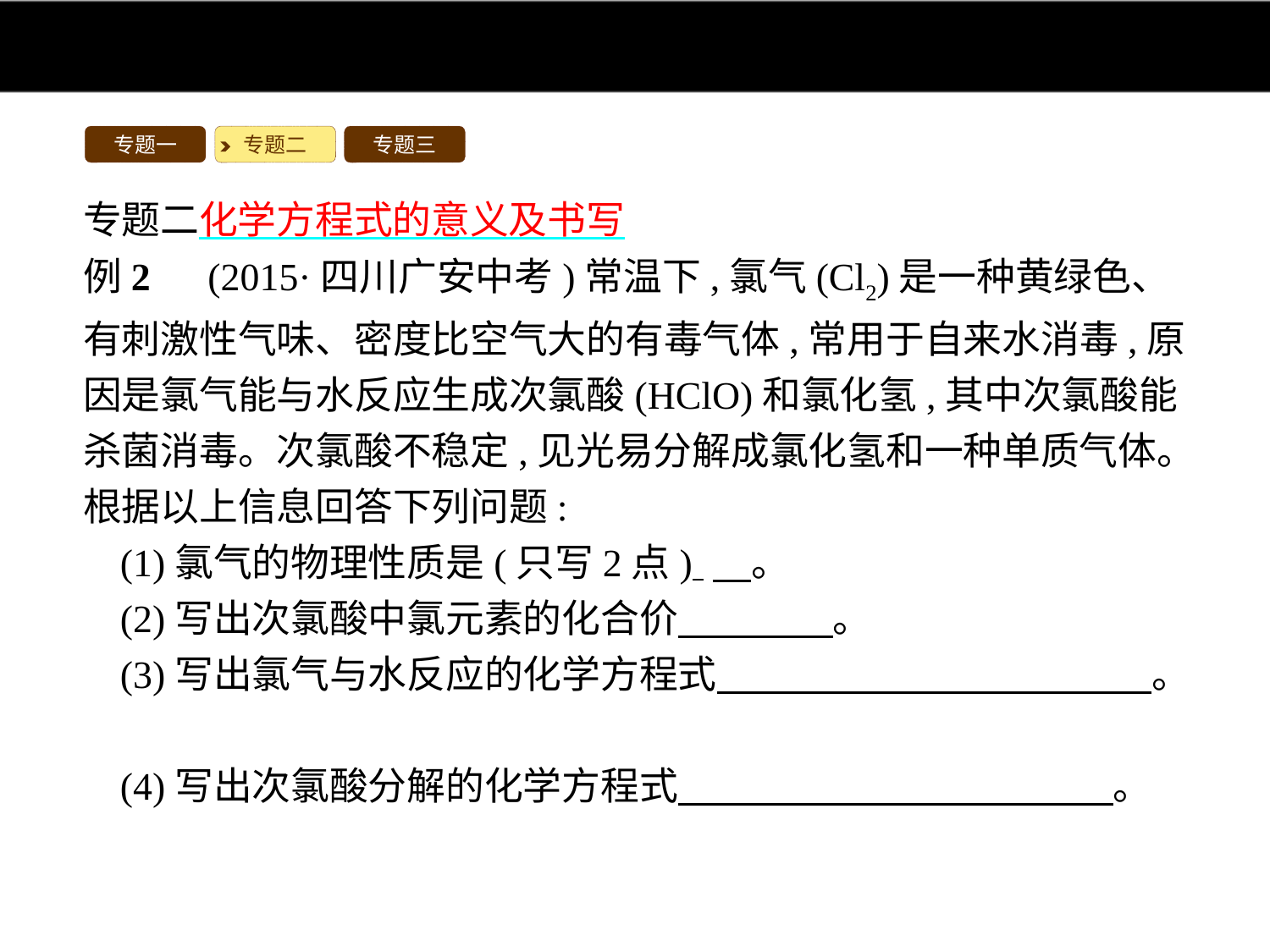

专题一
专题二
专题三

专题二化学方程式的意义及书写
例2　(2015·四川广安中考)常温下,氯气(Cl2)是一种黄绿色、有刺激性气味、密度比空气大的有毒气体,常用于自来水消毒,原因是氯气能与水反应生成次氯酸(HClO)和氯化氢,其中次氯酸能杀菌消毒。次氯酸不稳定,见光易分解成氯化氢和一种单质气体。根据以上信息回答下列问题:
(1)氯气的物理性质是(只写2点) 　。
(2)写出次氯酸中氯元素的化合价　　　　。
(3)写出氯气与水反应的化学方程式 　　　　　　　　　　　。
(4)写出次氯酸分解的化学方程式 　　　　　　　　　　　。